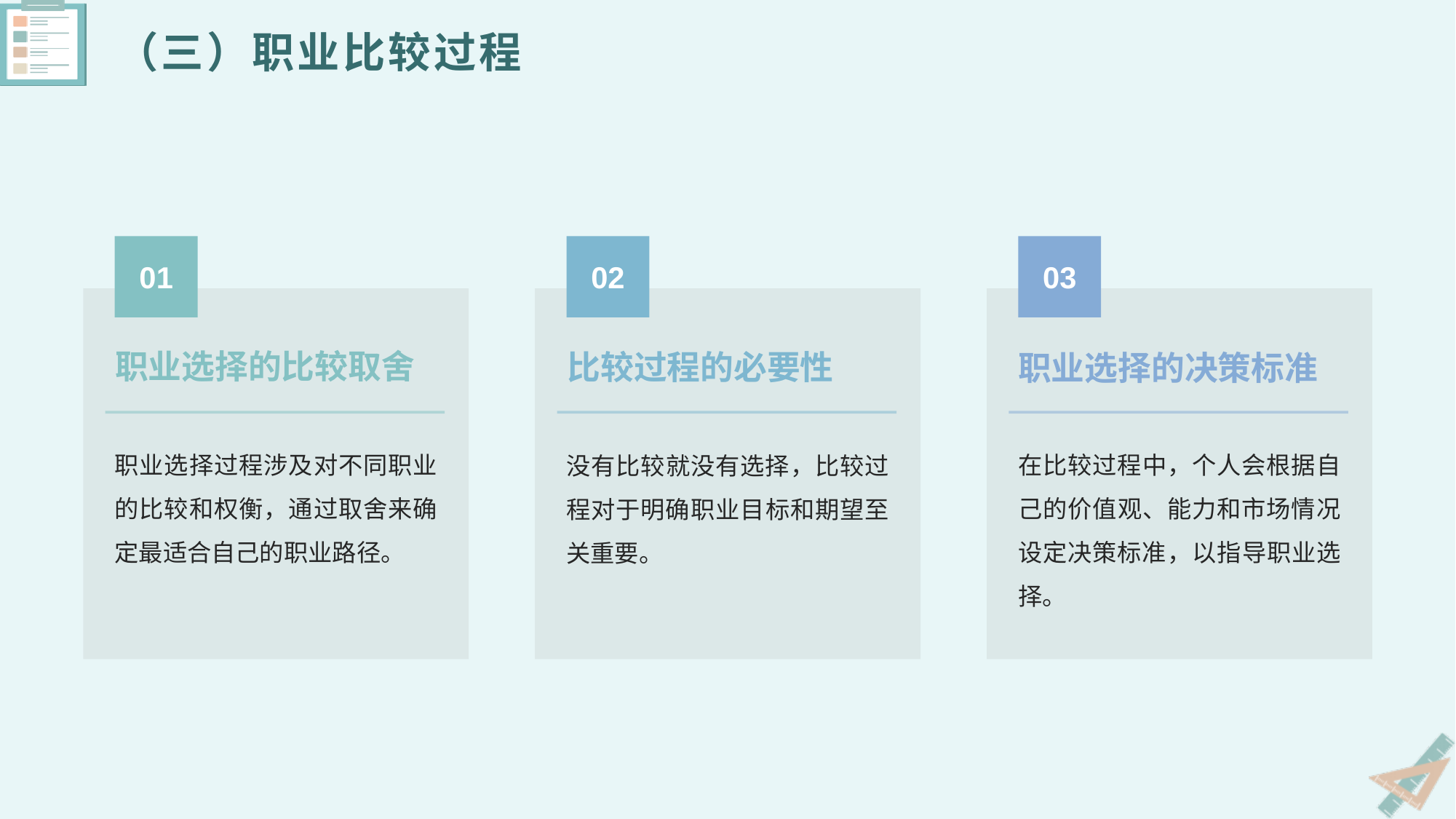

（三）职业比较过程
01
02
03

职业选择的比较取舍
比较过程的必要性
职业选择的决策标准
职业选择过程涉及对不同职业的比较和权衡，通过取舍来确定最适合自己的职业路径。
在比较过程中，个人会根据自己的价值观、能力和市场情况设定决策标准，以指导职业选择。
没有比较就没有选择，比较过程对于明确职业目标和期望至关重要。